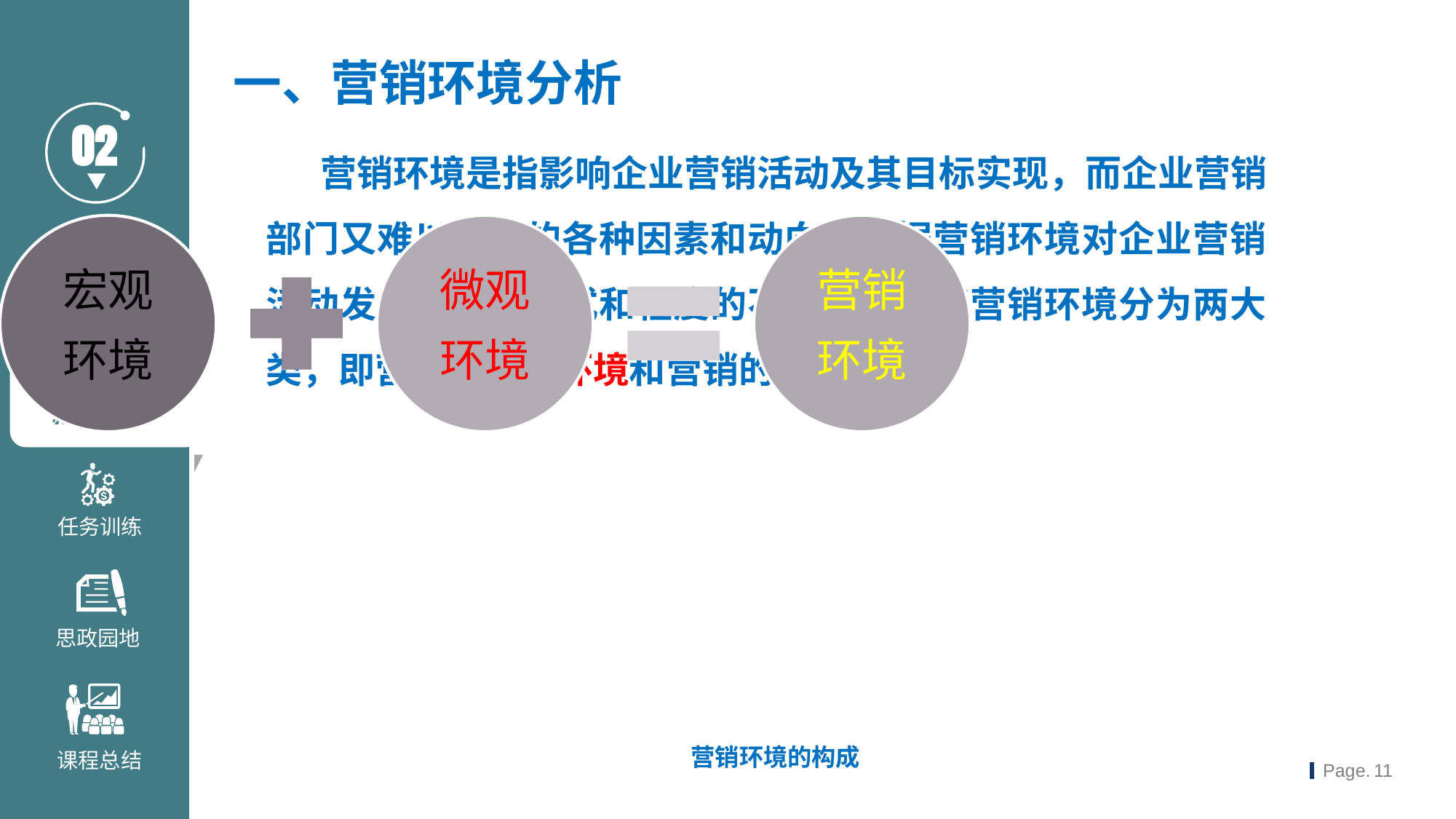

一、营销环境分析
营销环境是指影响企业营销活动及其目标实现，而企业营销部门又难以控制的各种因素和动向。根据营销环境对企业营销活动发生影响的方式和程度的不同，可以将营销环境分为两大类，即营销的微观环境和营销的宏观环境。
宏观
环境

微观
环境

营销
环境
营销环境的构成